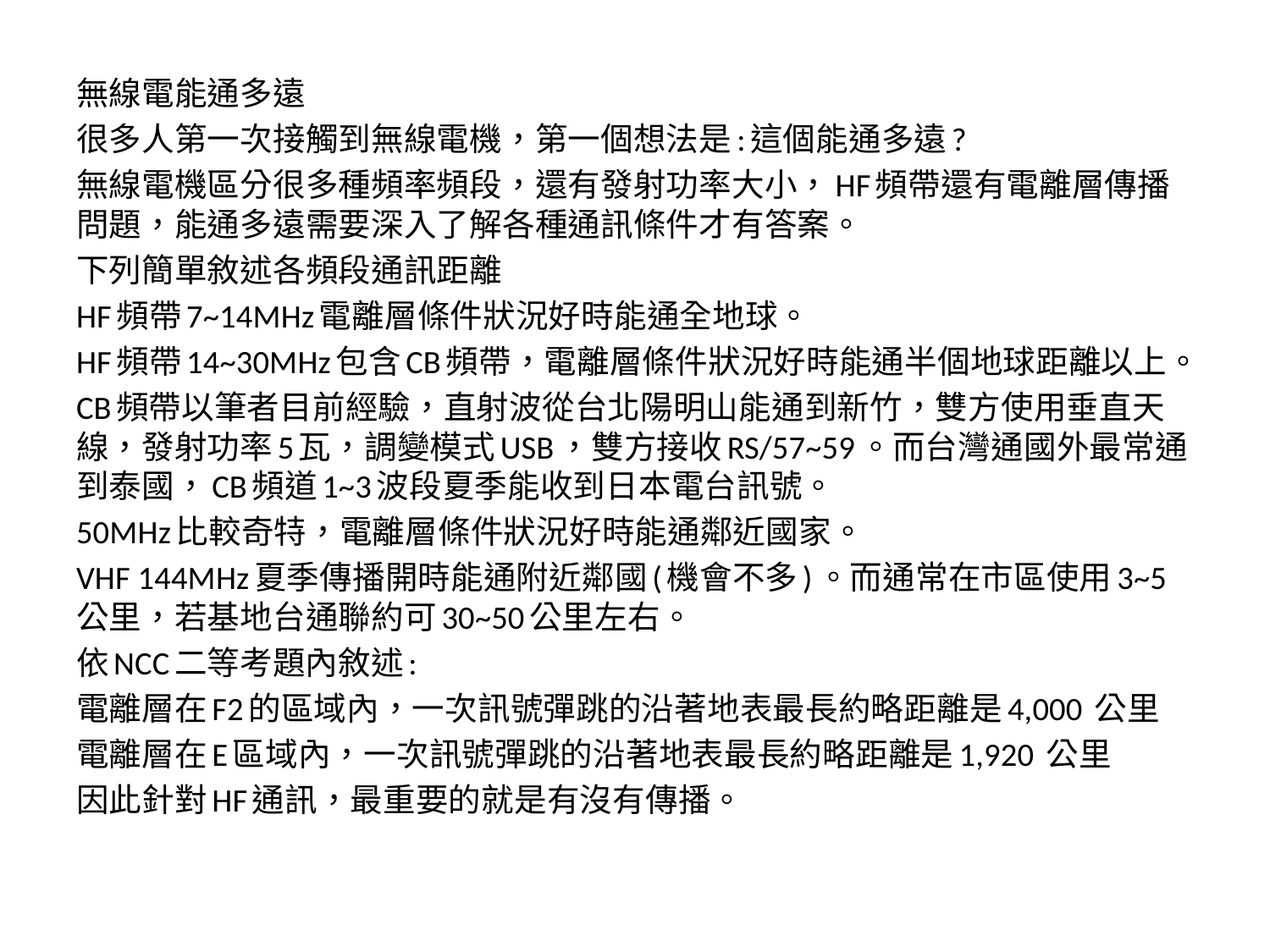

無線電能通多遠
很多人第一次接觸到無線電機，第一個想法是:這個能通多遠?
無線電機區分很多種頻率頻段，還有發射功率大小，HF頻帶還有電離層傳播問題，能通多遠需要深入了解各種通訊條件才有答案。
下列簡單敘述各頻段通訊距離
HF頻帶7~14MHz電離層條件狀況好時能通全地球。
HF頻帶14~30MHz包含CB頻帶，電離層條件狀況好時能通半個地球距離以上。
CB頻帶以筆者目前經驗，直射波從台北陽明山能通到新竹，雙方使用垂直天線，發射功率5瓦，調變模式USB，雙方接收RS/57~59。而台灣通國外最常通到泰國，CB頻道1~3波段夏季能收到日本電台訊號。
50MHz比較奇特，電離層條件狀況好時能通鄰近國家。
VHF 144MHz夏季傳播開時能通附近鄰國(機會不多)。而通常在市區使用3~5公里，若基地台通聯約可30~50公里左右。
依NCC二等考題內敘述:
電離層在F2的區域內，一次訊號彈跳的沿著地表最長約略距離是4,000 公里
電離層在E區域內，一次訊號彈跳的沿著地表最長約略距離是1,920 公里
因此針對HF通訊，最重要的就是有沒有傳播。